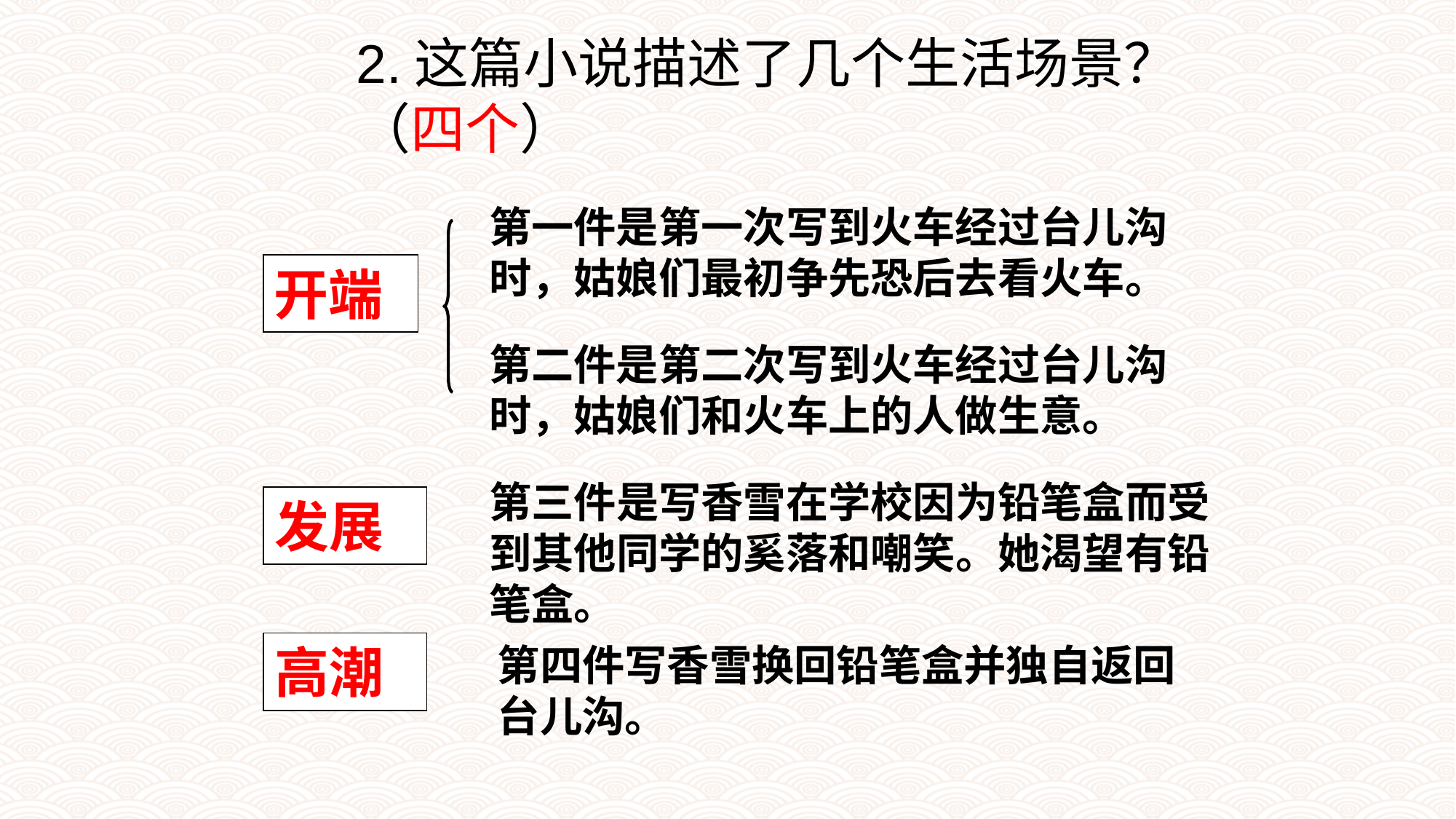

2.这篇小说描述了几个生活场景？
（四个）
第一件是第一次写到火车经过台儿沟时，姑娘们最初争先恐后去看火车。

开端
第二件是第二次写到火车经过台儿沟时，姑娘们和火车上的人做生意。
第三件是写香雪在学校因为铅笔盒而受到其他同学的奚落和嘲笑。她渴望有铅笔盒。
发展
第四件写香雪换回铅笔盒并独自返回台儿沟。
高潮